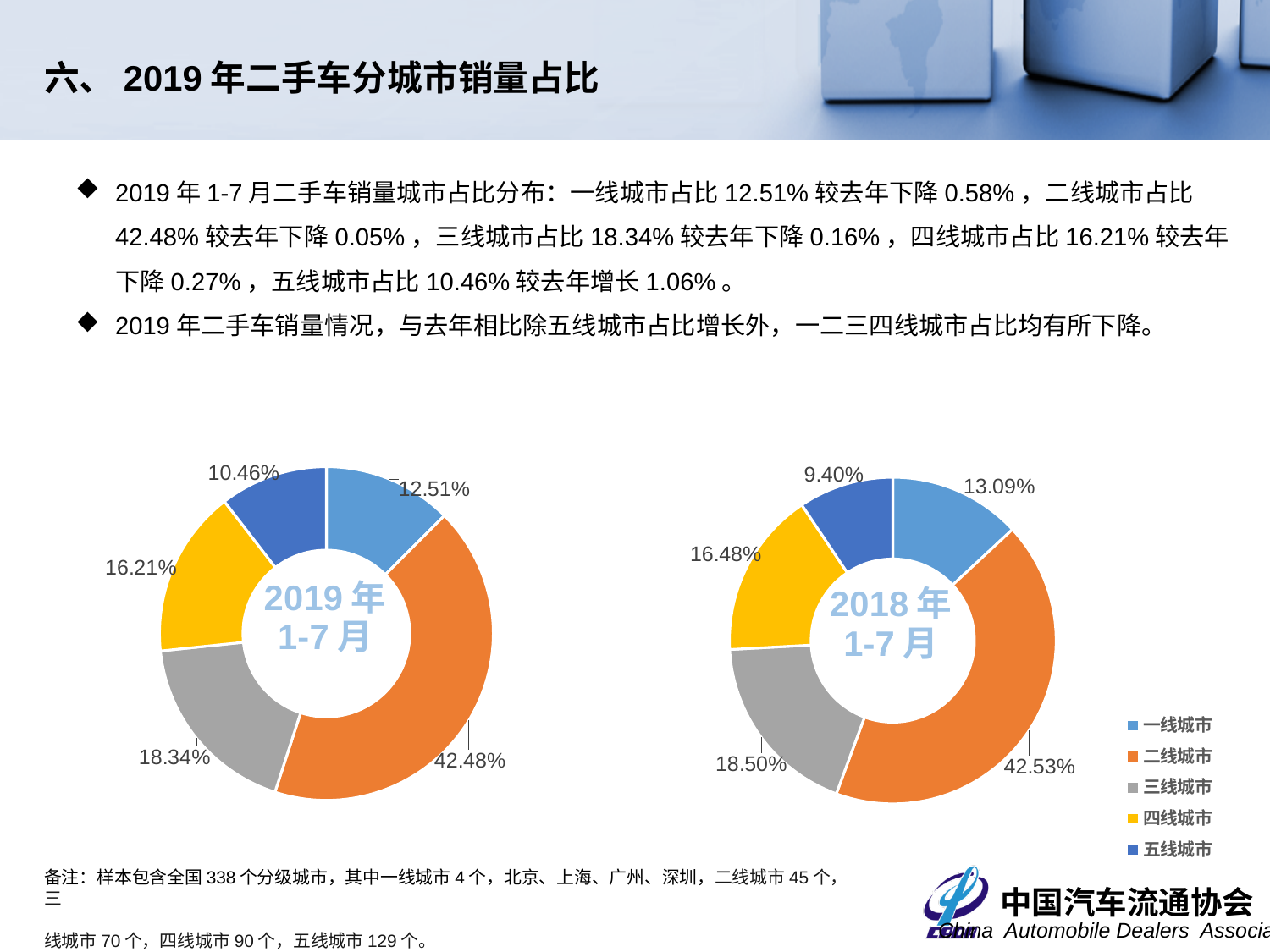

六、2019年二手车分城市销量占比
2019年1-7月二手车销量城市占比分布：一线城市占比12.51%较去年下降0.58%，二线城市占比42.48%较去年下降0.05%，三线城市占比18.34%较去年下降0.16%，四线城市占比16.21%较去年下降0.27%，五线城市占比10.46%较去年增长1.06%。
2019年二手车销量情况，与去年相比除五线城市占比增长外，一二三四线城市占比均有所下降。

### Chart: 2018年
1-7月

| Category | 2018年1-7月 |
|---|---|
| 一线城市 | 0.1308750856302945 |
| 二线城市 | 0.4252746084850276 |
| 三线城市 | 0.18503705112248456 |
| 四线城市 | 0.1648412557810481 |
| 五线城市 | 0.09397199898114521 |

### Chart: 2019年
1-7月

| Category | 2019年1-7月 |
|---|---|
| 一线城市 | 0.12508603498882542 |
| 二线城市 | 0.42476717360636235 |
| 三线城市 | 0.1833962771547564 |
| 四线城市 | 0.16212455719543292 |
| 五线城市 | 0.10461167134033718 |
备注：样本包含全国338个分级城市，其中一线城市4个，北京、上海、广州、深圳，二线城市45个，三

线城市70个，四线城市90个，五线城市129个。